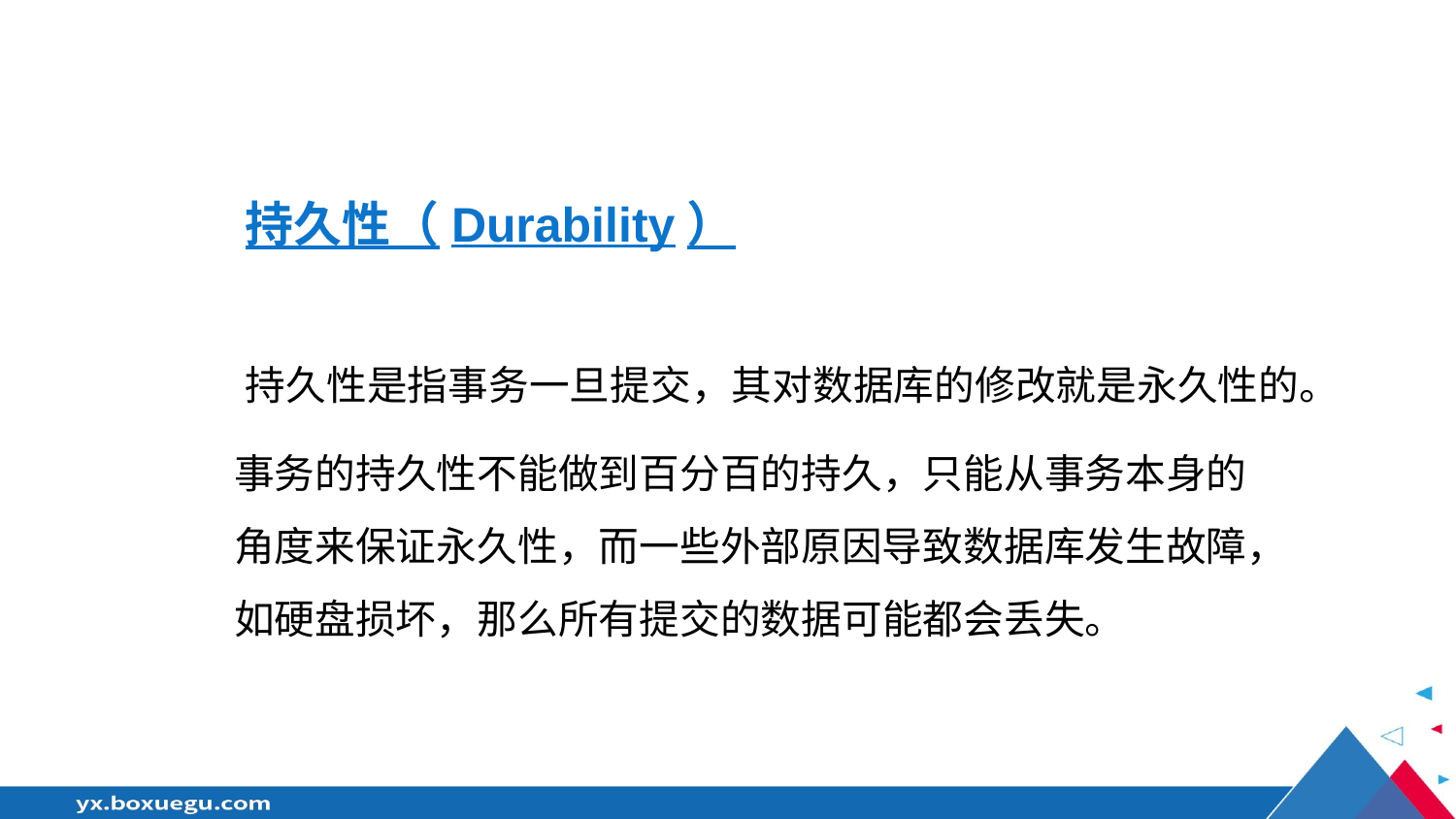

持久性（Durability）
持久性是指事务一旦提交，其对数据库的修改就是永久性的。
事务的持久性不能做到百分百的持久，只能从事务本身的角度来保证永久性，而一些外部原因导致数据库发生故障，如硬盘损坏，那么所有提交的数据可能都会丢失。